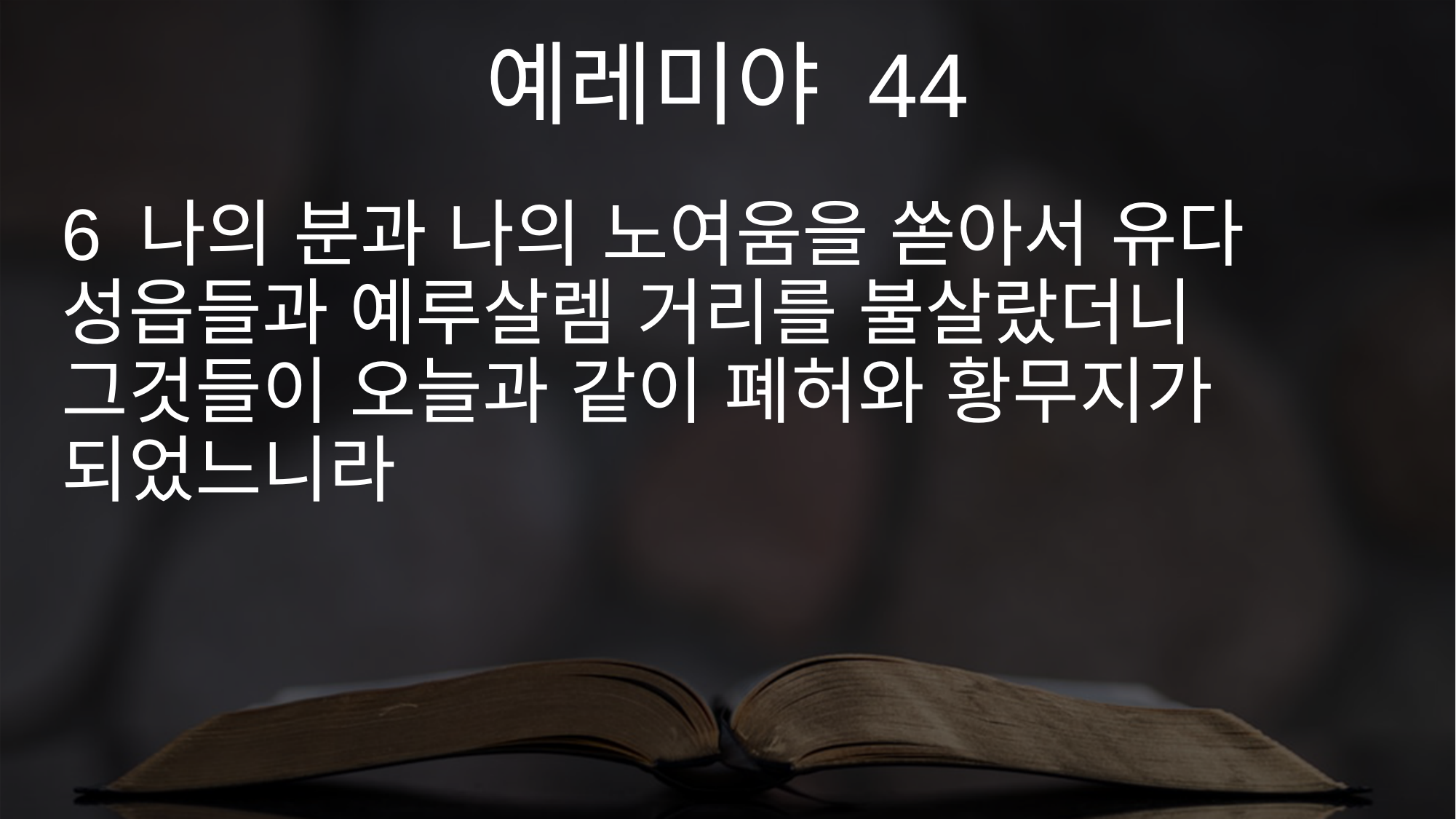

예레미야 44
6 나의 분과 나의 노여움을 쏟아서 유다 성읍들과 예루살렘 거리를 불살랐더니 그것들이 오늘과 같이 폐허와 황무지가 되었느니라